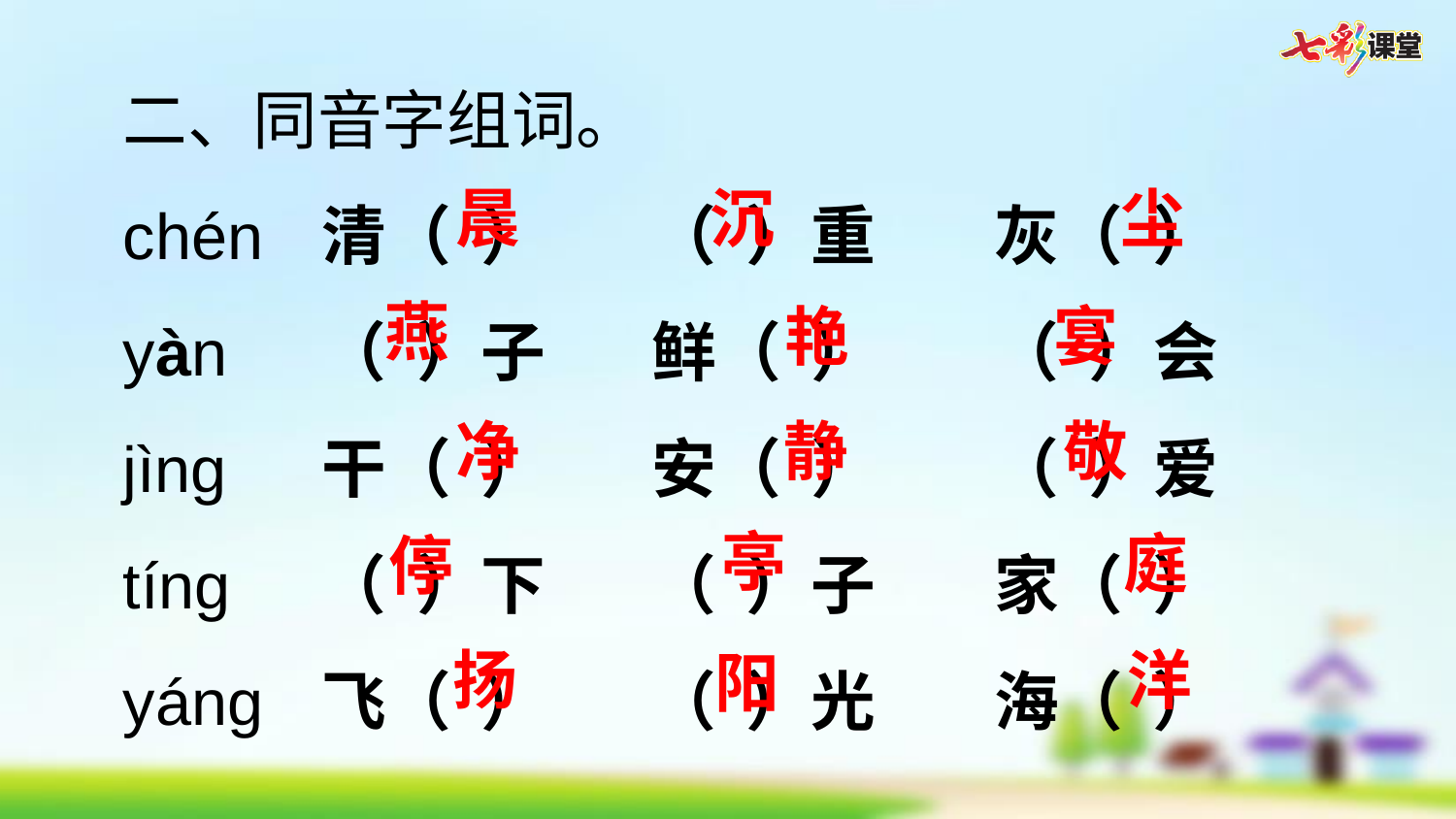

二、同音字组词。
chén	清（  ）	（  ）重	灰（  ）
yàn 	（  ）子 	鲜（  ）	（  ）会
jìng	干（  ）	安（  ）	（  ）爱
tíng	（  ）下 	（  ）子	家（  ）
yáng	飞（  ）	（  ）光	海（  ）
晨
沉
尘
燕
艳
宴
敬
净
静
亭
庭
停
洋
扬
阳